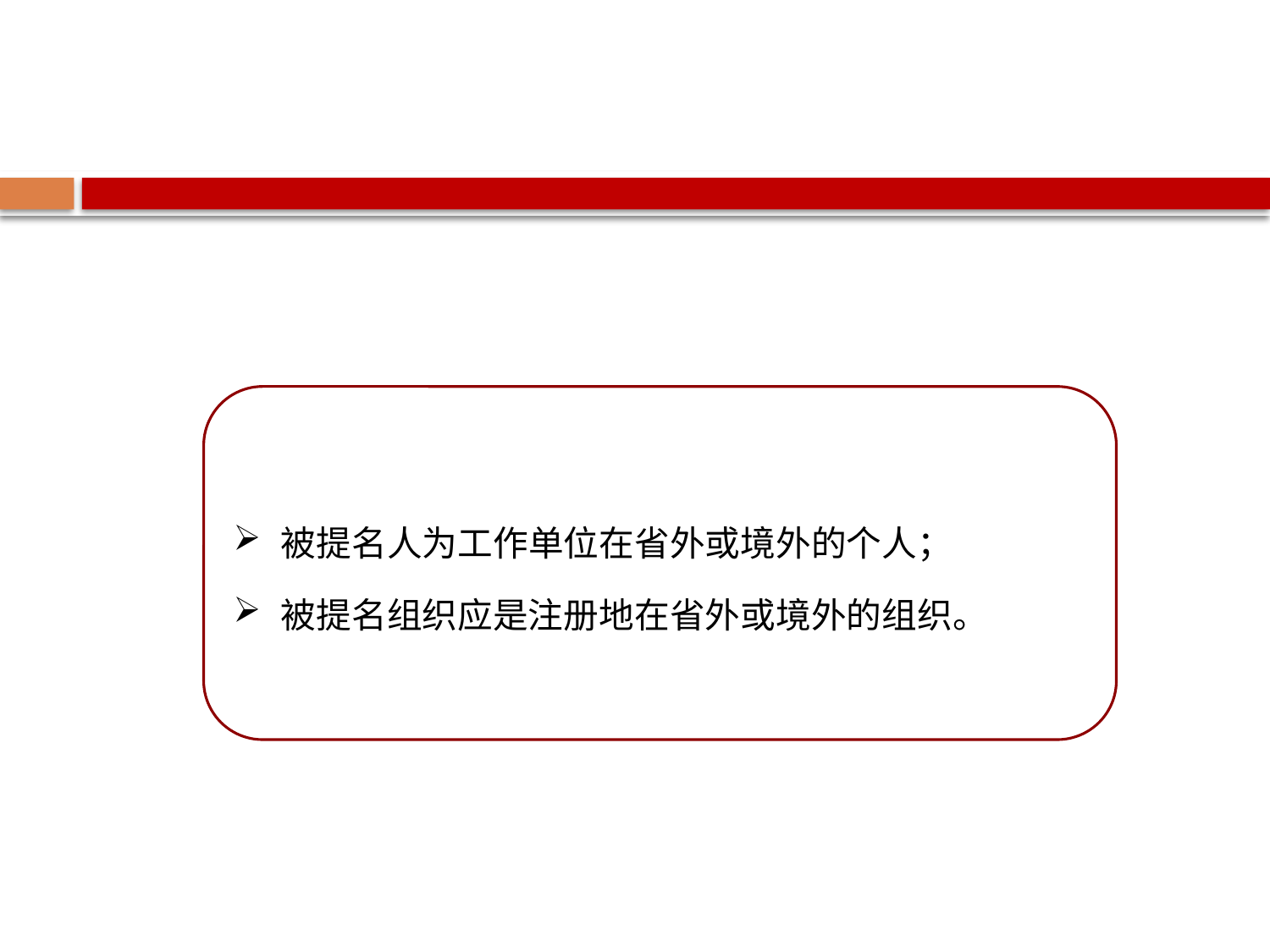

被提名人为工作单位在省外或境外的个人；
被提名组织应是注册地在省外或境外的组织。